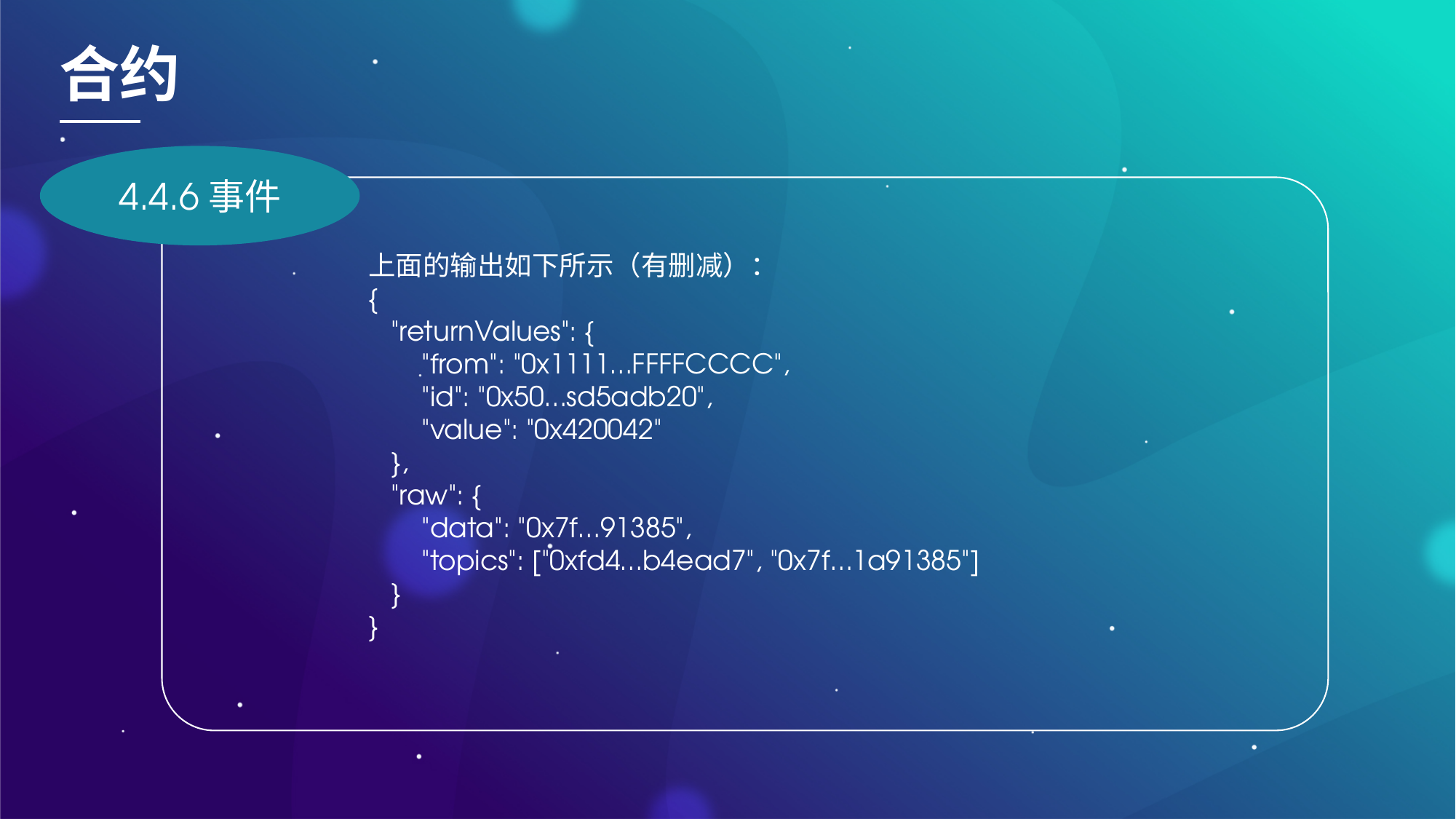

合约
4.4.6事件

上面的输出如下所示（有删减）：
{
   "returnValues": {
       "from": "0x1111…FFFFCCCC",
       "id": "0x50…sd5adb20",
       "value": "0x420042"
   },
   "raw": {
       "data": "0x7f…91385",
       "topics": ["0xfd4…b4ead7", "0x7f…1a91385"]
   }
}